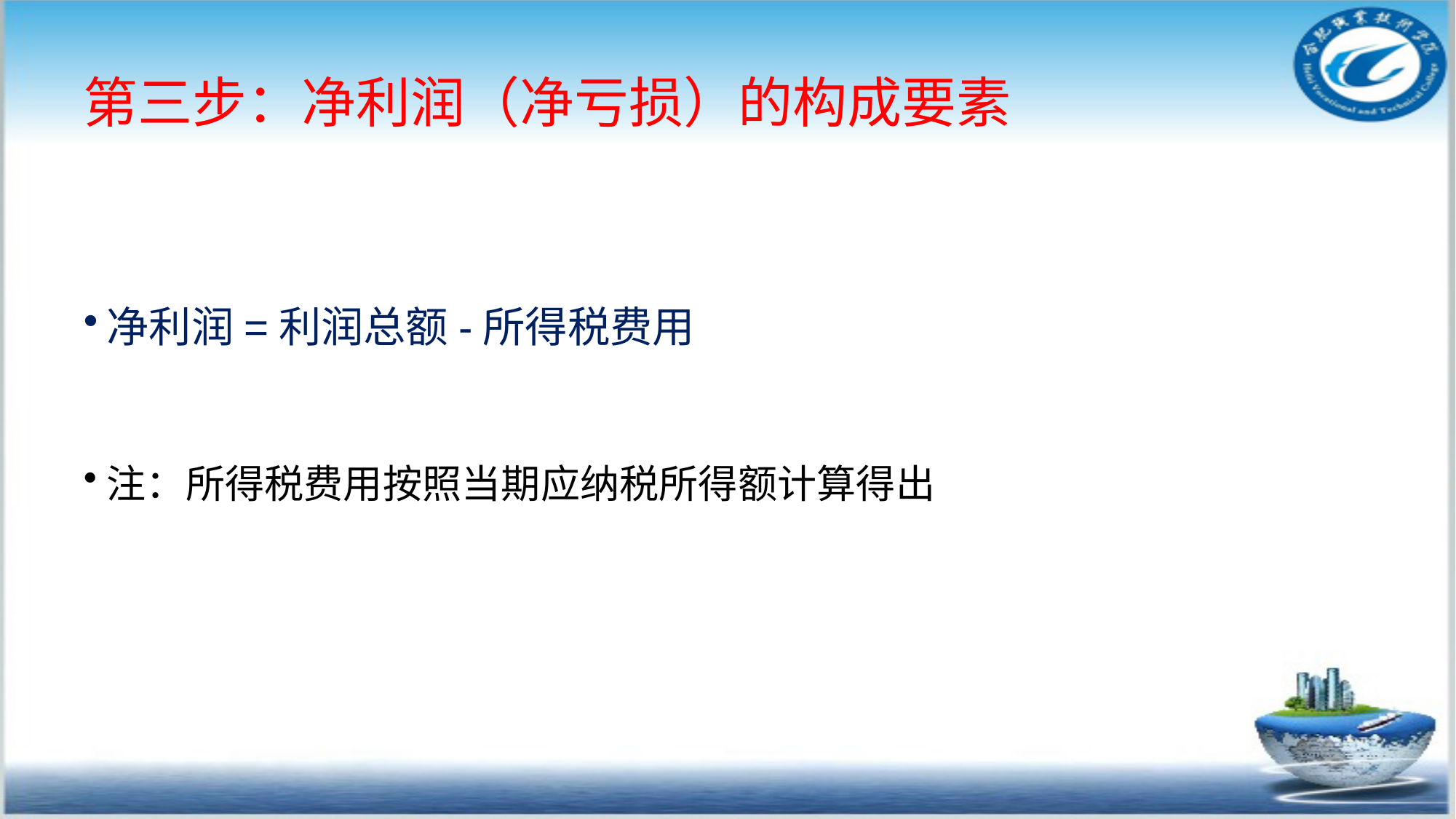

# 第三步：净利润（净亏损）的构成要素

净利润=利润总额-所得税费用

注：所得税费用按照当期应纳税所得额计算得出